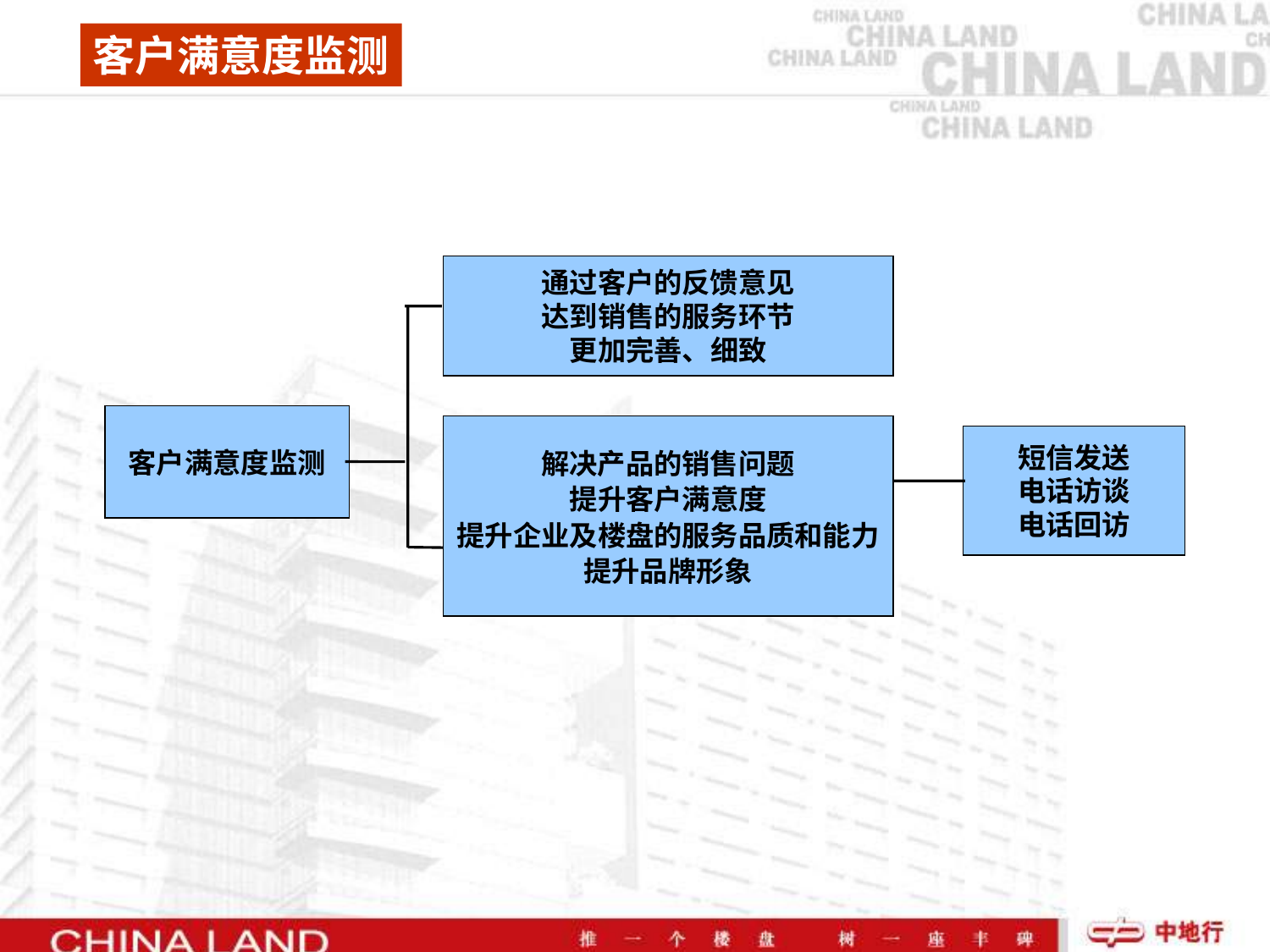

客户满意度监测
通过客户的反馈意见
达到销售的服务环节
更加完善、细致

客户满意度监测

解决产品的销售问题
提升客户满意度
提升企业及楼盘的服务品质和能力
提升品牌形象

短信发送
电话访谈
电话回访
客服部